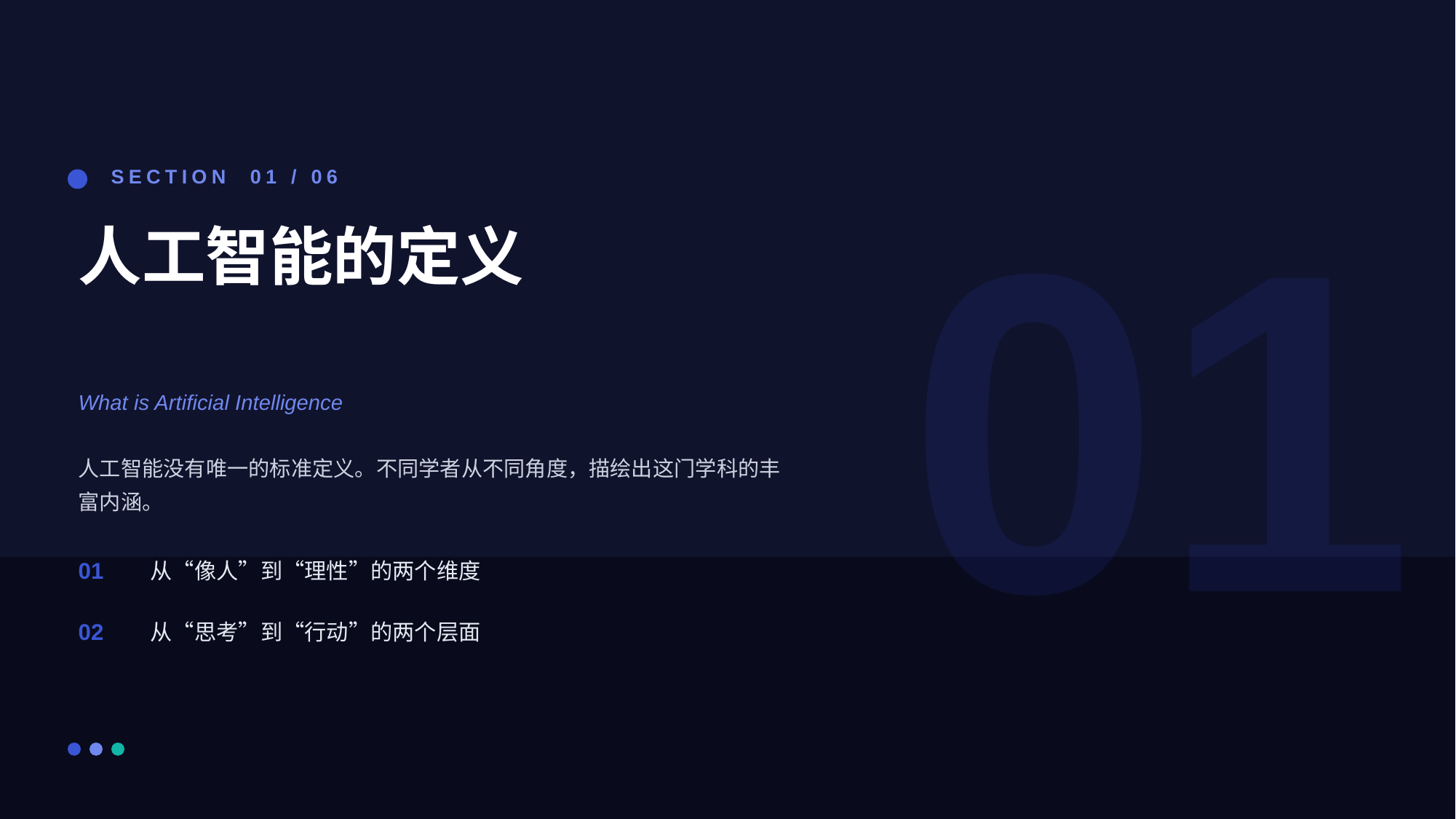

01
SECTION  01 / 06

人工智能的定义
What is Artificial Intelligence
人工智能没有唯一的标准定义。不同学者从不同角度，描绘出这门学科的丰富内涵。
01
从“像人”到“理性”的两个维度

02
从“思考”到“行动”的两个层面